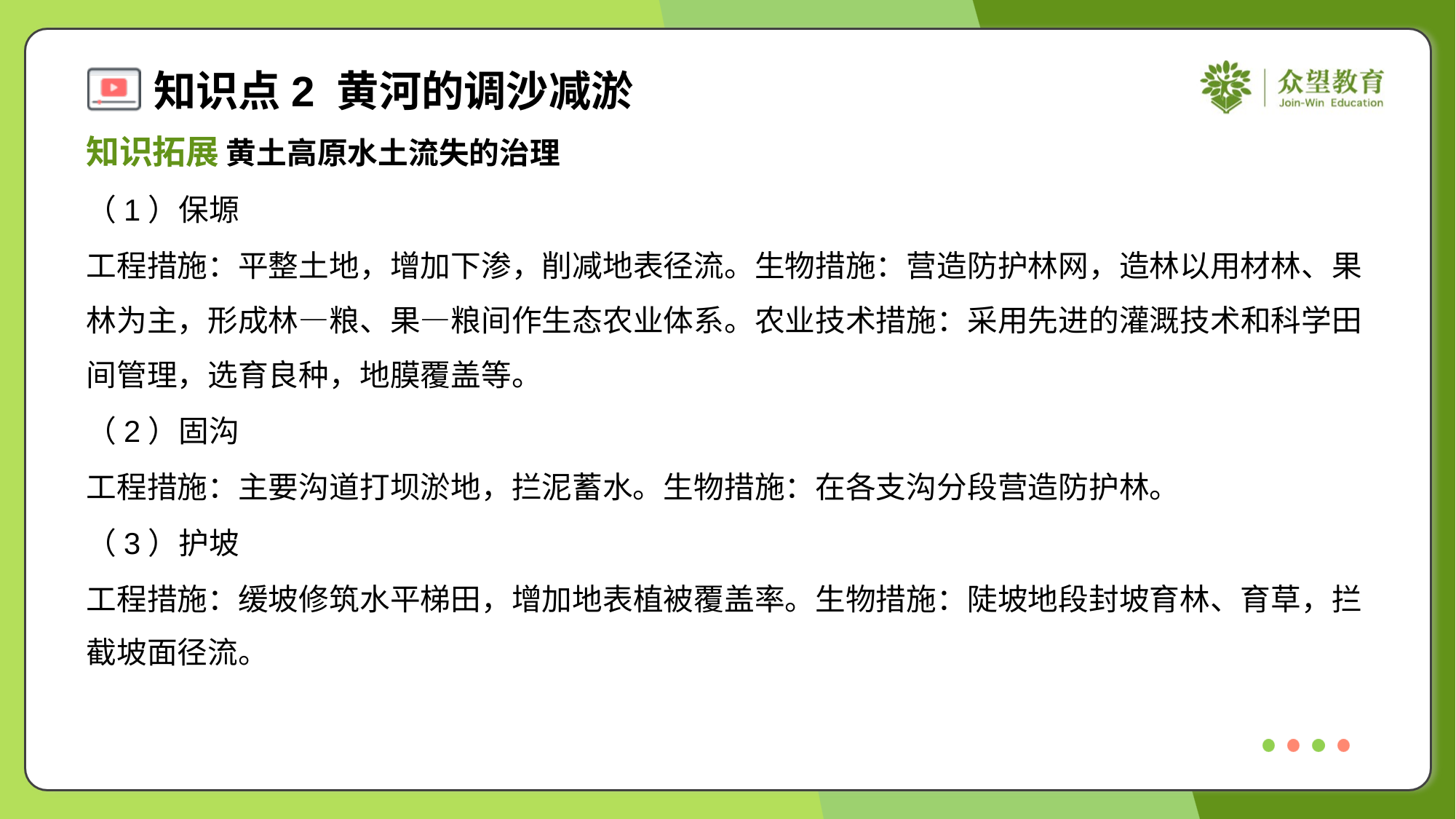

知识拓展 黄土高原水土流失的治理
（1）保塬
工程措施：平整土地，增加下渗，削减地表径流。生物措施：营造防护林网，造林以用材林、果
林为主，形成林—粮、果—粮间作生态农业体系。农业技术措施：采用先进的灌溉技术和科学田
间管理，选育良种，地膜覆盖等。
（2）固沟
工程措施：主要沟道打坝淤地，拦泥蓄水。生物措施：在各支沟分段营造防护林。
（3）护坡
工程措施：缓坡修筑水平梯田，增加地表植被覆盖率。生物措施：陡坡地段封坡育林、育草，拦
截坡面径流。